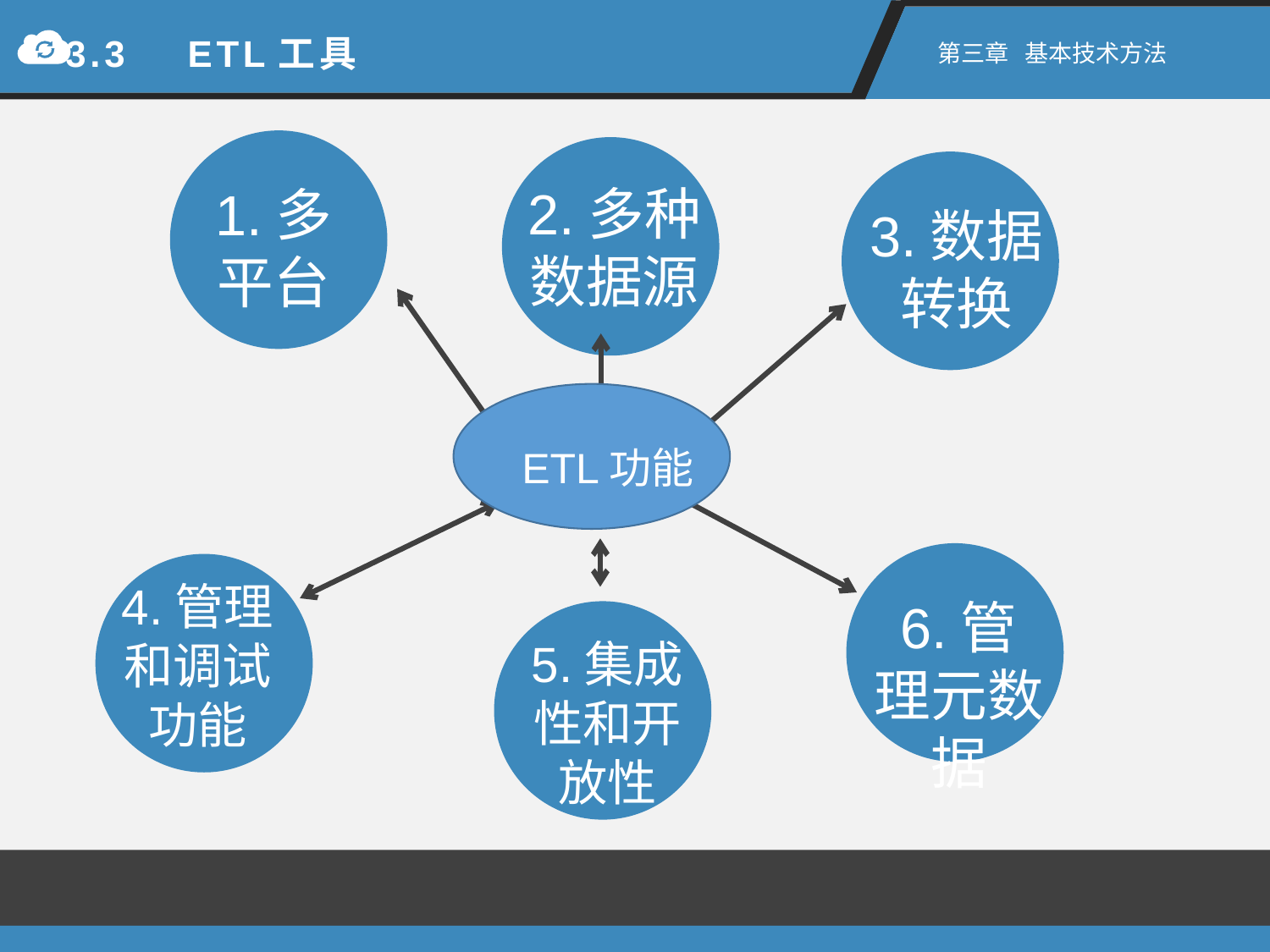

3.3　ETL工具

第三章   基本技术方法

2.多种数据源
1.多平台
3.数据转换

ETL功能

4.管理和调试功能
6.管理元数据

5.集成性和开放性